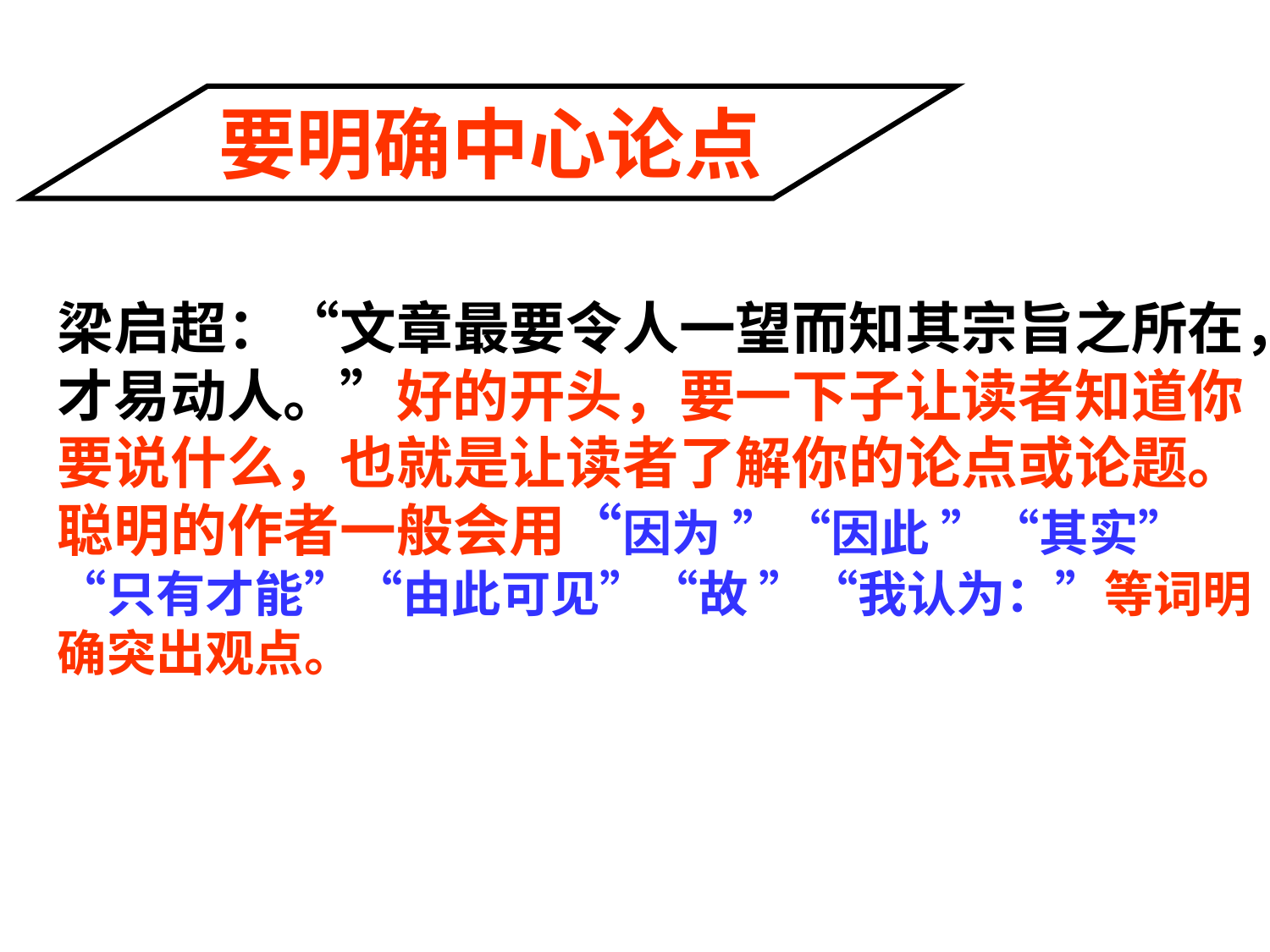

要明确中心论点
梁启超：“文章最要令人一望而知其宗旨之所在，才易动人。”好的开头，要一下子让读者知道你要说什么，也就是让读者了解你的论点或论题。聪明的作者一般会用“因为 ”“因此 ”“其实”“只有才能”“由此可见”“故 ”“我认为：”等词明确突出观点。